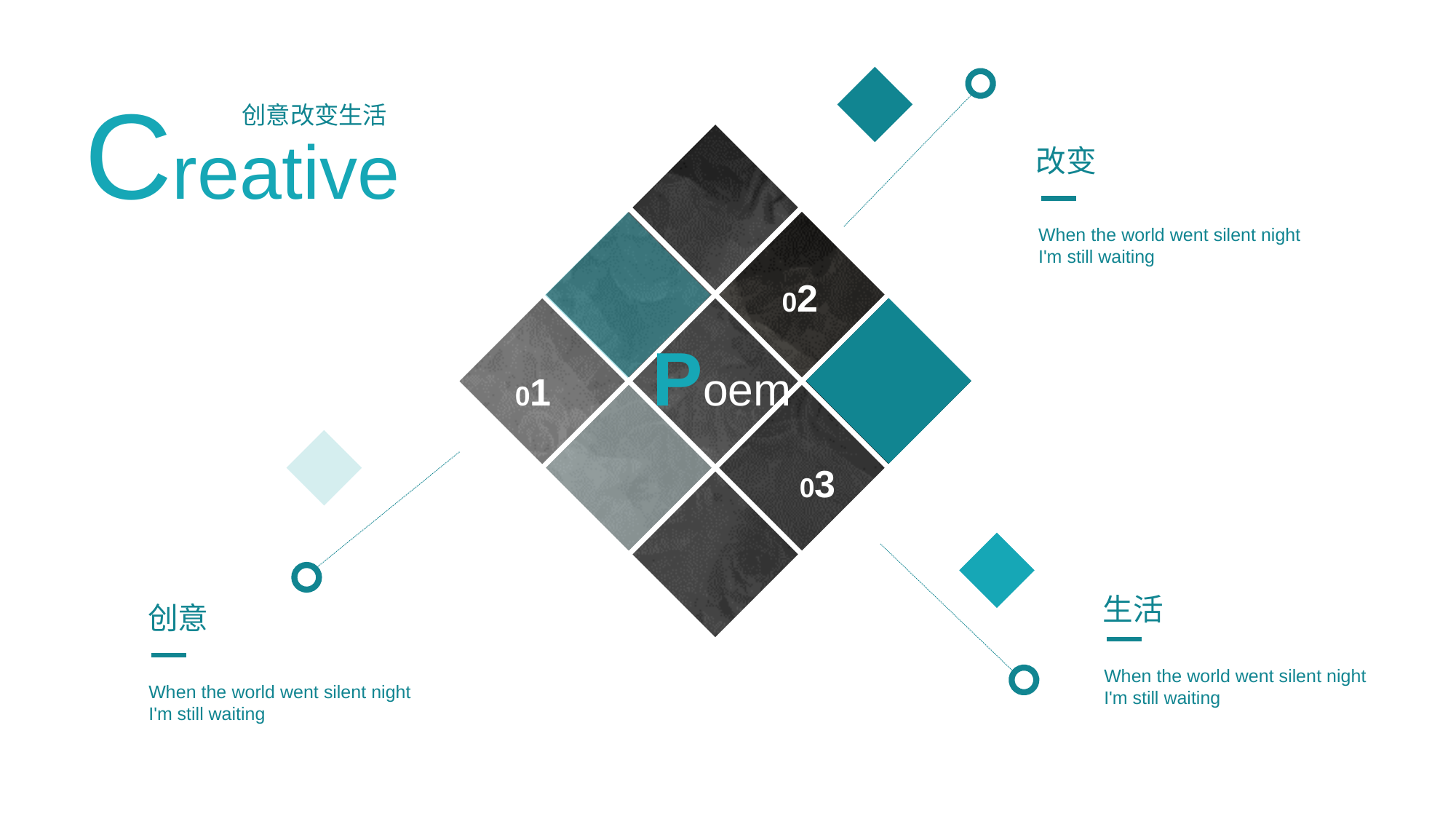

Creative
创意改变生活
改变
When the world went silent night
I'm still waiting

02
Poem
01

03

生活
When the world went silent night
I'm still waiting
创意
When the world went silent night
I'm still waiting